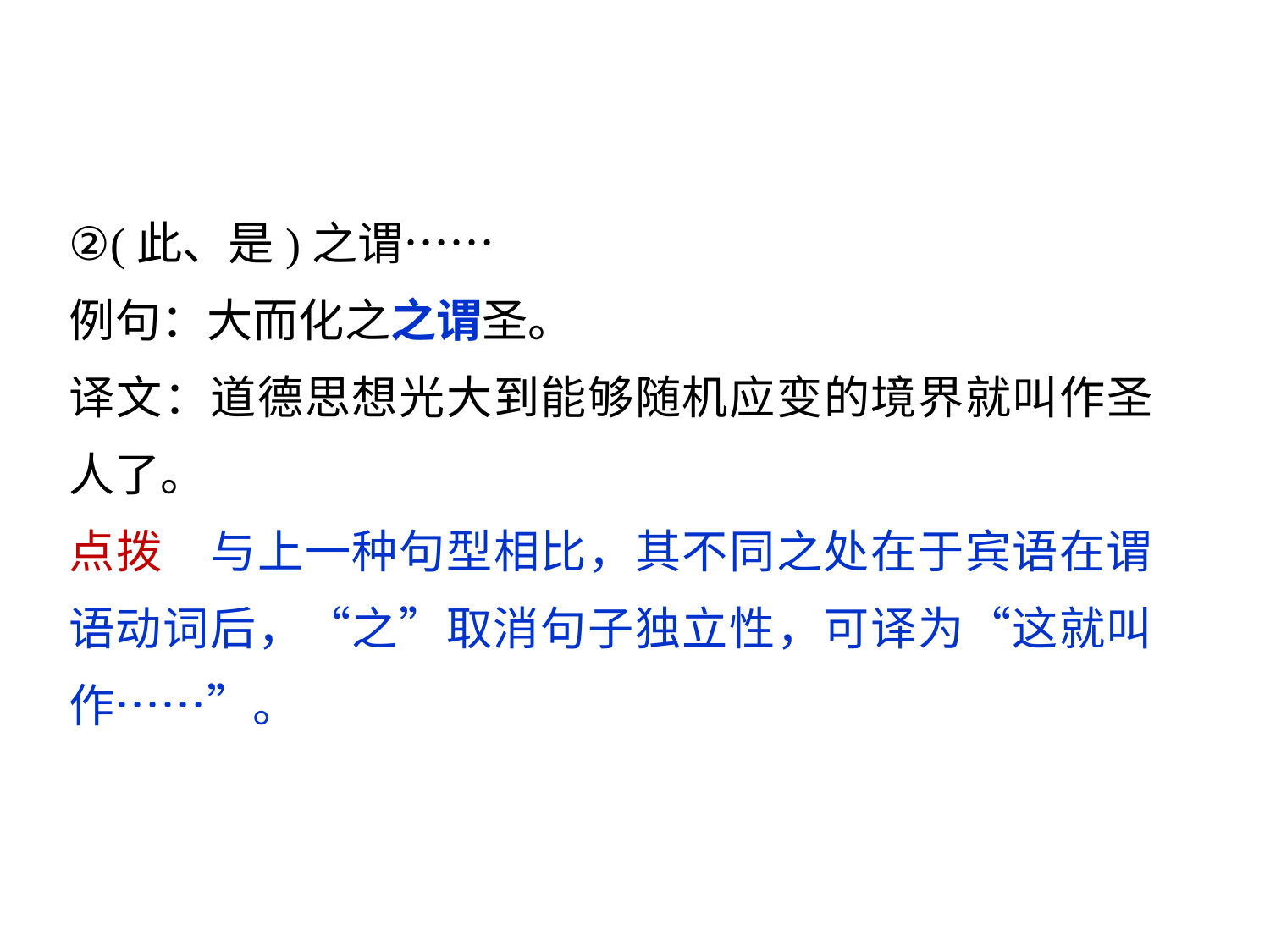

②(此、是)之谓……
例句：大而化之之谓圣。
译文：道德思想光大到能够随机应变的境界就叫作圣人了。
点拨　与上一种句型相比，其不同之处在于宾语在谓语动词后，“之”取消句子独立性，可译为“这就叫作……”。